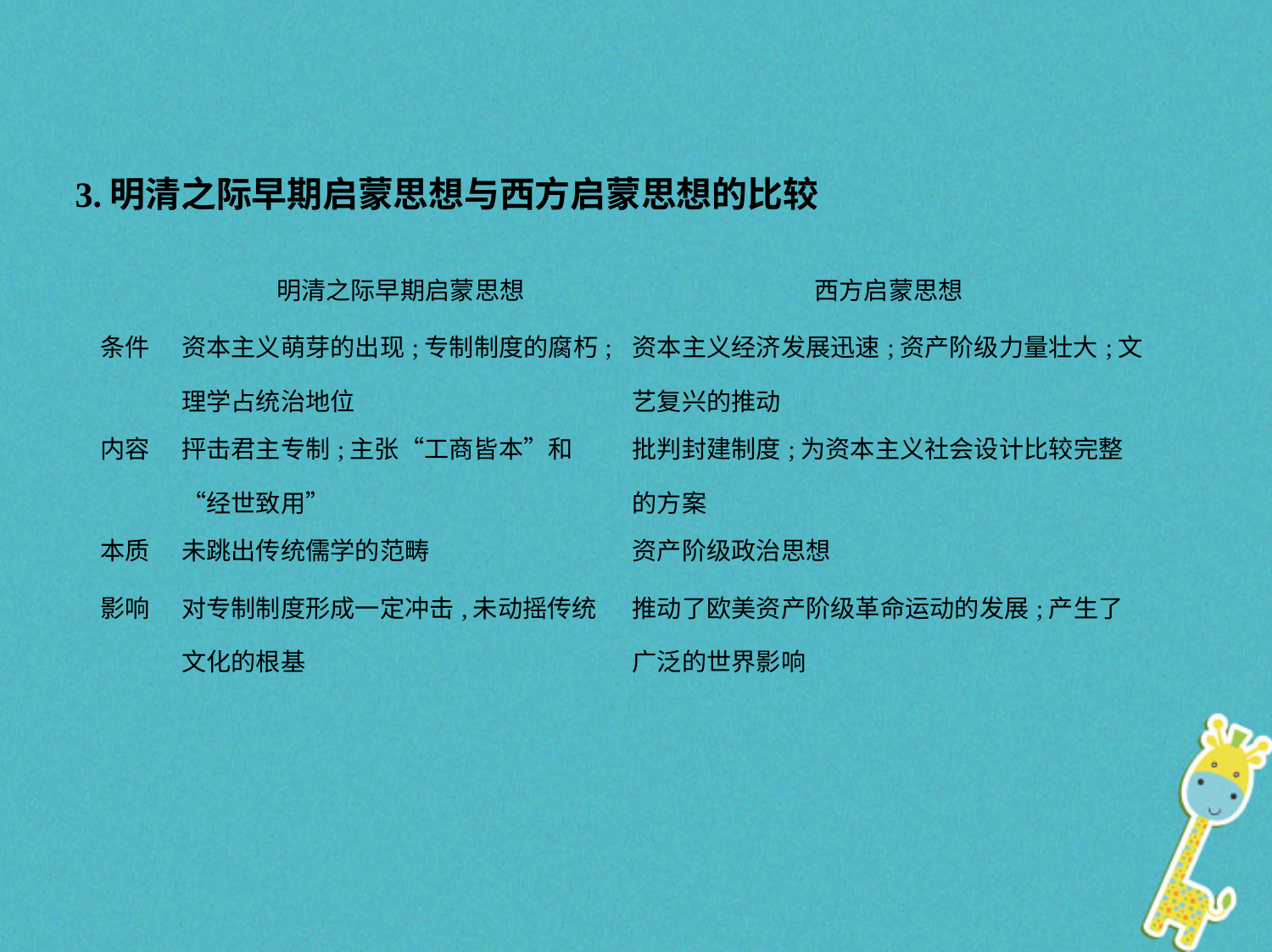

3.明清之际早期启蒙思想与西方启蒙思想的比较
|  | 明清之际早期启蒙思想 | 西方启蒙思想 |
| --- | --- | --- |
| 条件 | 资本主义萌芽的出现;专制制度的腐朽;理学占统治地位 | 资本主义经济发展迅速;资产阶级力量壮大;文艺复兴的推动 |
| 内容 | 抨击君主专制;主张“工商皆本”和“经世致用” | 批判封建制度;为资本主义社会设计比较完整的方案 |
| 本质 | 未跳出传统儒学的范畴 | 资产阶级政治思想 |
| 影响 | 对专制制度形成一定冲击,未动摇传统文化的根基 | 推动了欧美资产阶级革命运动的发展;产生了广泛的世界影响 |